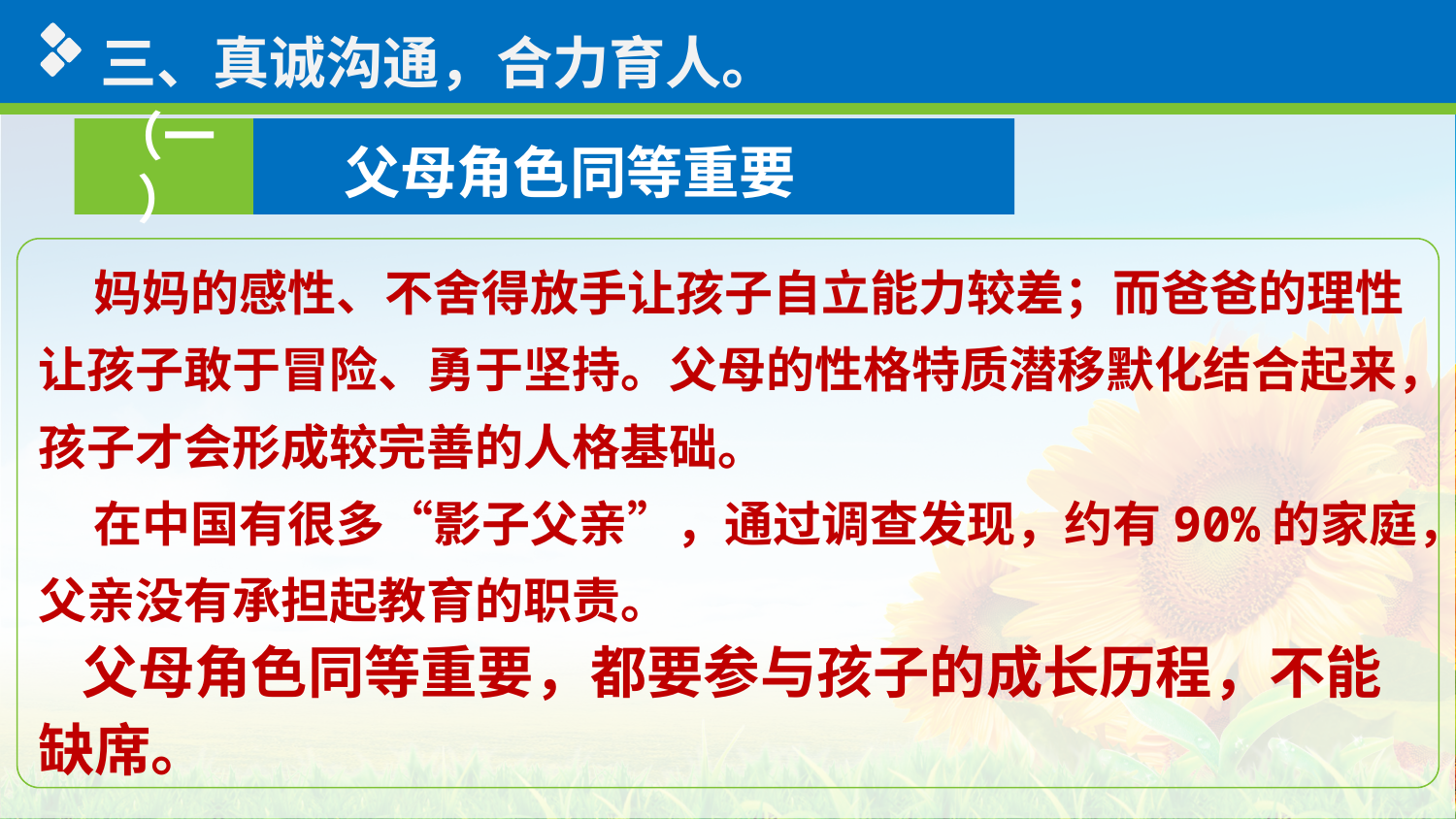

三、真诚沟通，合力育人。

（一）

父母角色同等重要

    妈妈的感性、不舍得放手让孩子自立能力较差；而爸爸的理性让孩子敢于冒险、勇于坚持。父母的性格特质潜移默化结合起来，孩子才会形成较完善的人格基础。
    在中国有很多“影子父亲”，通过调查发现，约有90%的家庭，父亲没有承担起教育的职责。
    父母角色同等重要，都要参与孩子的成长历程，不能缺席。